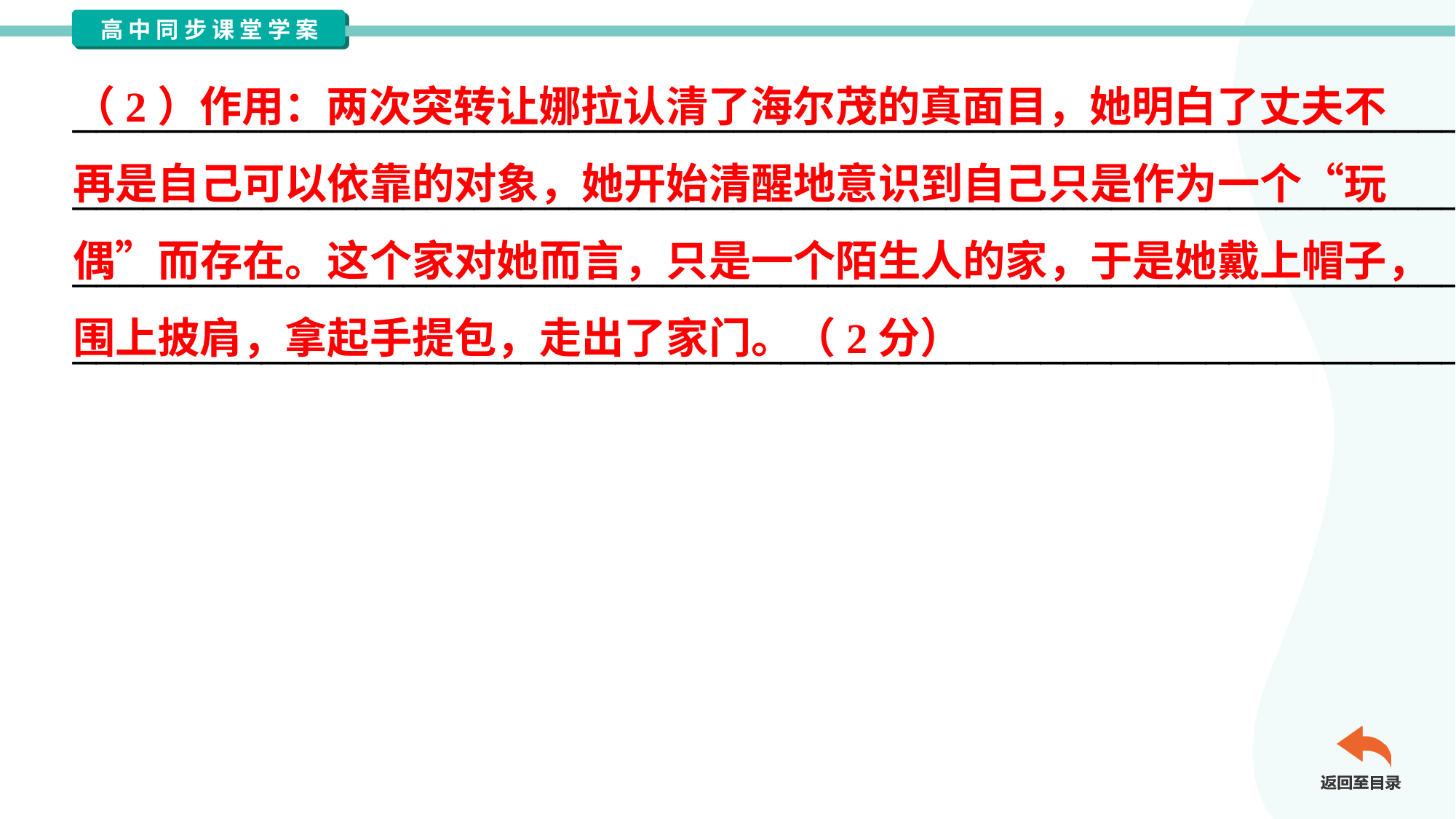

（2）作用：两次突转让娜拉认清了海尔茂的真面目，她明白了丈夫不
再是自己可以依靠的对象，她开始清醒地意识到自己只是作为一个“玩
偶”而存在。这个家对她而言，只是一个陌生人的家，于是她戴上帽子，
围上披肩，拿起手提包，走出了家门。（2分）
_____________________________________________________________
_____________________________________________________________
_____________________________________________________________
_____________________________________________________________